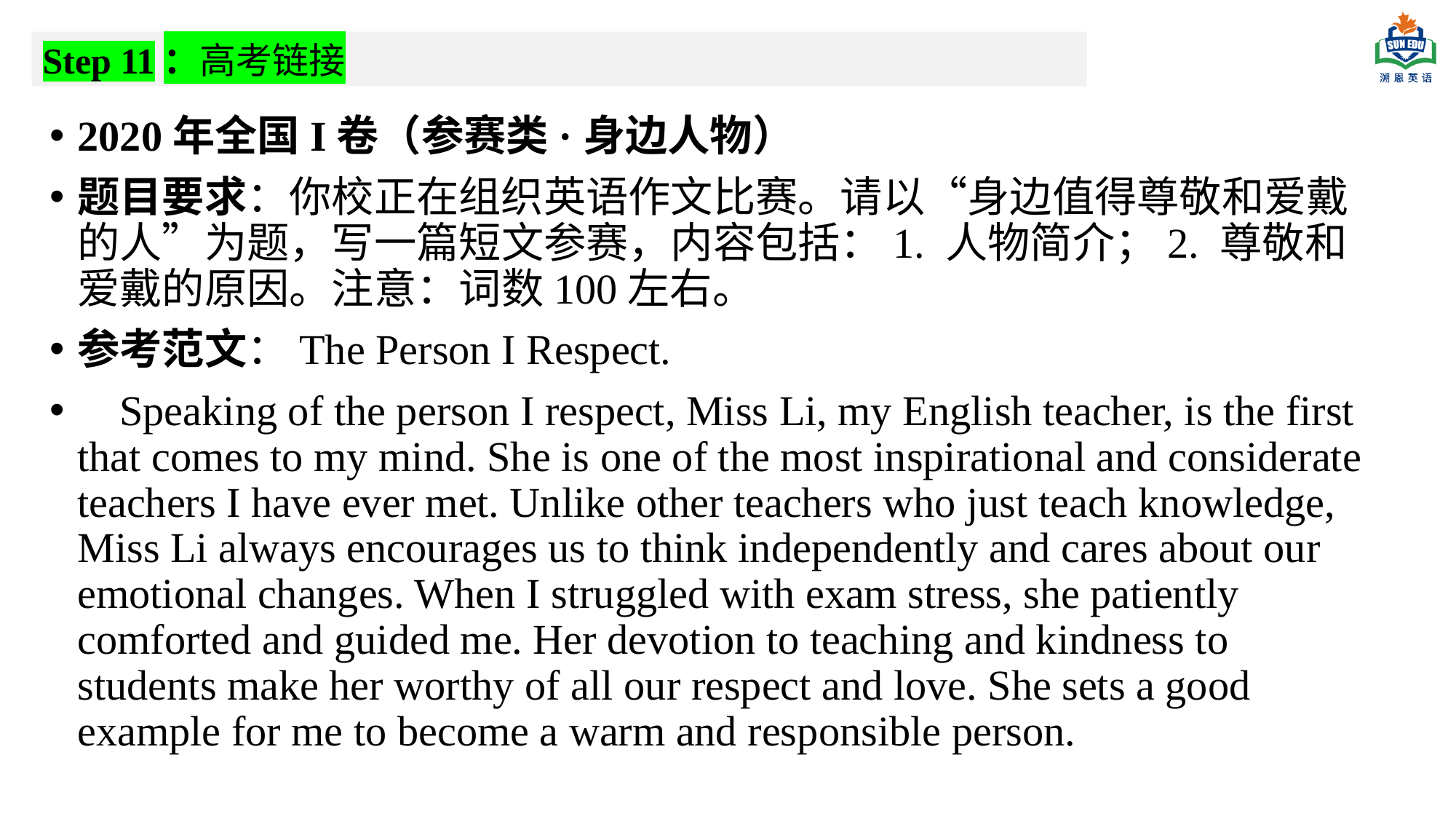

Step 11：高考链接
2020年全国I卷（参赛类·身边人物）
题目要求：你校正在组织英语作文比赛。请以“身边值得尊敬和爱戴的人”为题，写一篇短文参赛，内容包括：1. 人物简介；2. 尊敬和爱戴的原因。注意：词数100左右。
参考范文：The Person I Respect.
    Speaking of the person I respect, Miss Li, my English teacher, is the first that comes to my mind. She is one of the most inspirational and considerate teachers I have ever met. Unlike other teachers who just teach knowledge, Miss Li always encourages us to think independently and cares about our emotional changes. When I struggled with exam stress, she patiently comforted and guided me. Her devotion to teaching and kindness to students make her worthy of all our respect and love. She sets a good example for me to become a warm and responsible person.